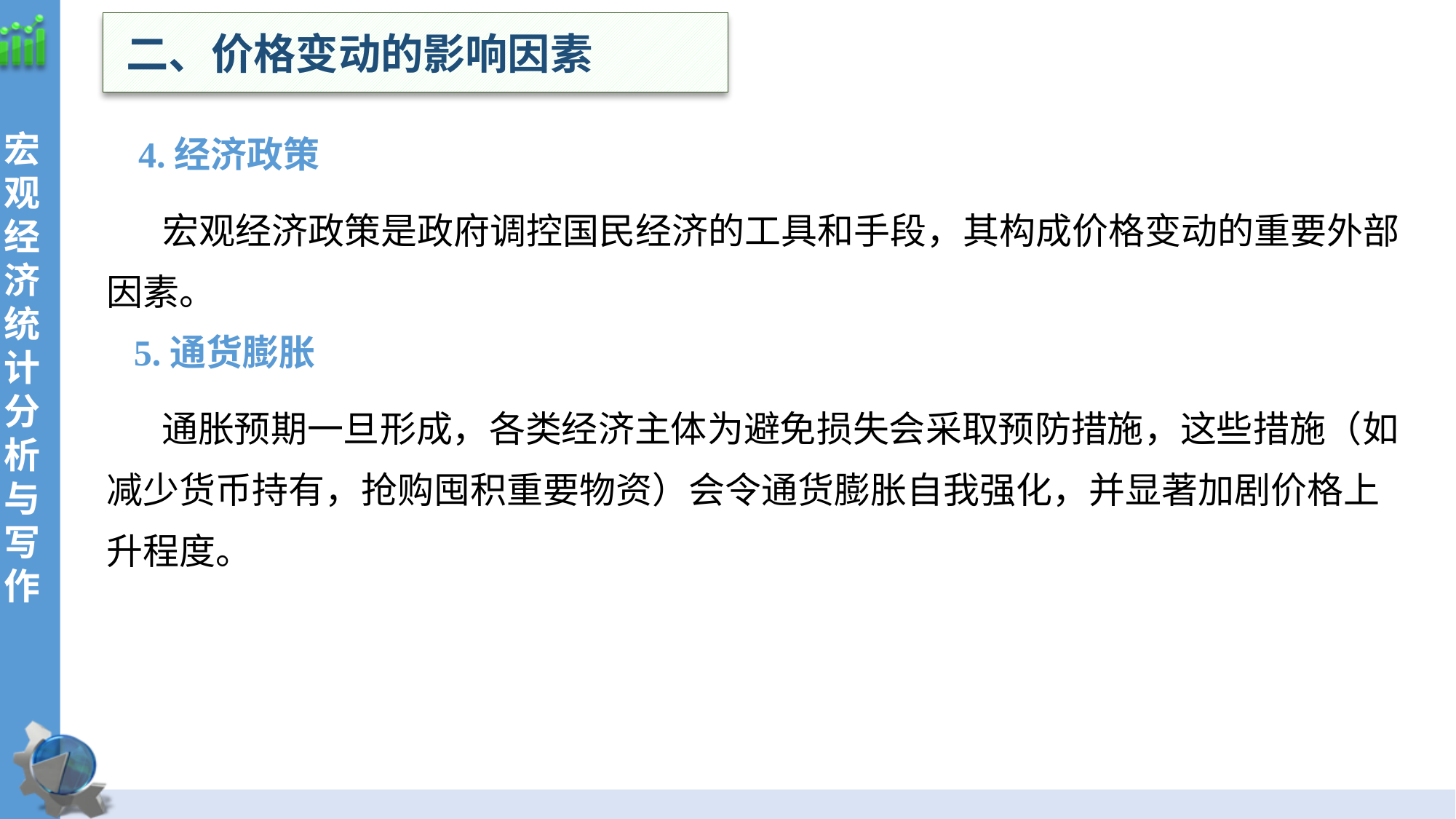

二、价格变动的影响因素
       4.经济政策
          宏观经济政策是政府调控国民经济的工具和手段，其构成价格变动的重要外部因素。
      5.通货膨胀
         通胀预期一旦形成，各类经济主体为避免损失会采取预防措施，这些措施（如减少货币持有，抢购囤积重要物资）会令通货膨胀自我强化，并显著加剧价格上升程度。

12